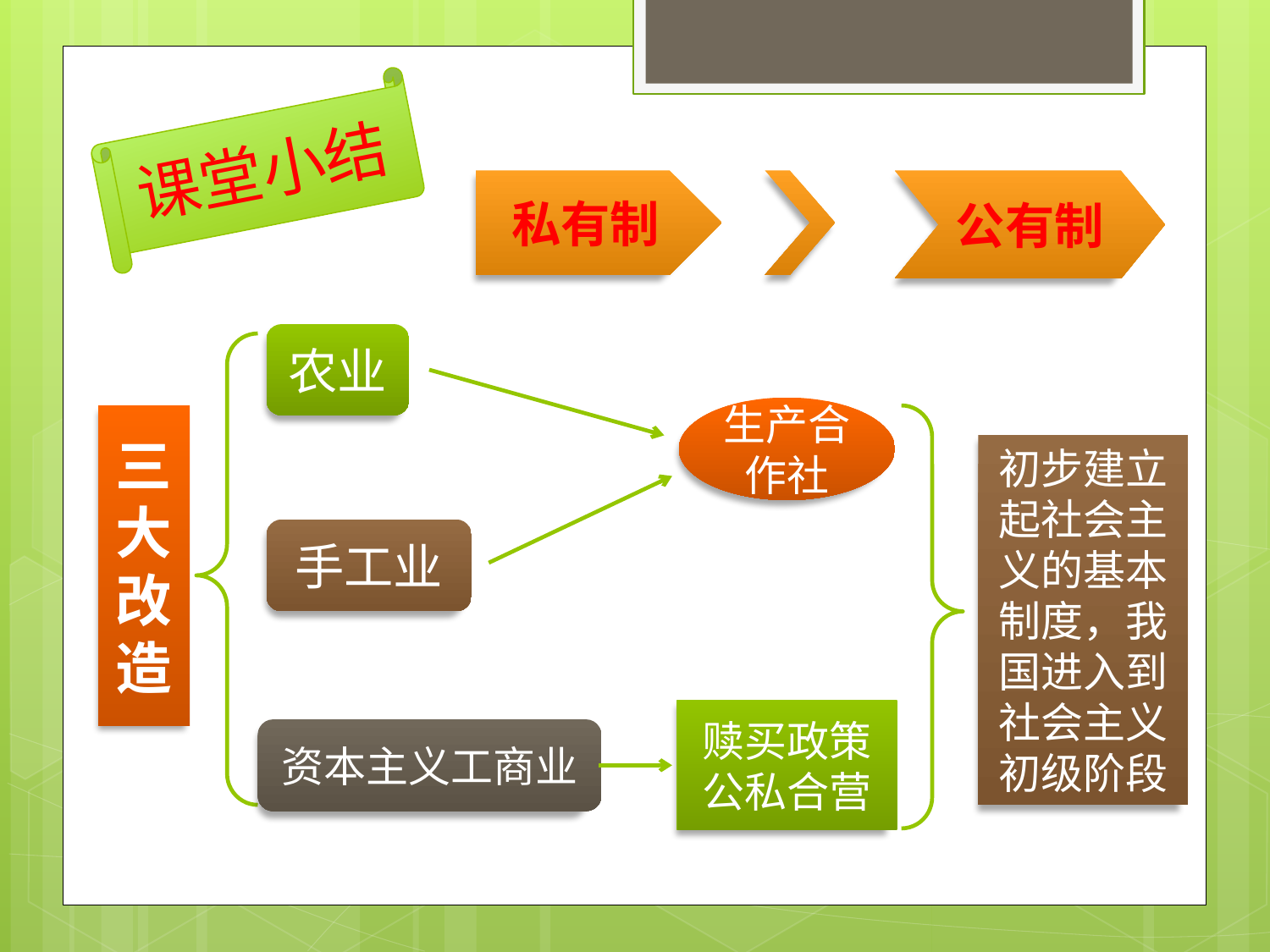

课堂小结
私有制

公有制
农业

生产合作社
三
大
改
造

初步建立起社会主义的基本制度，我国进入到社会主义初级阶段
手工业
赎买政策
公私合营
资本主义工商业